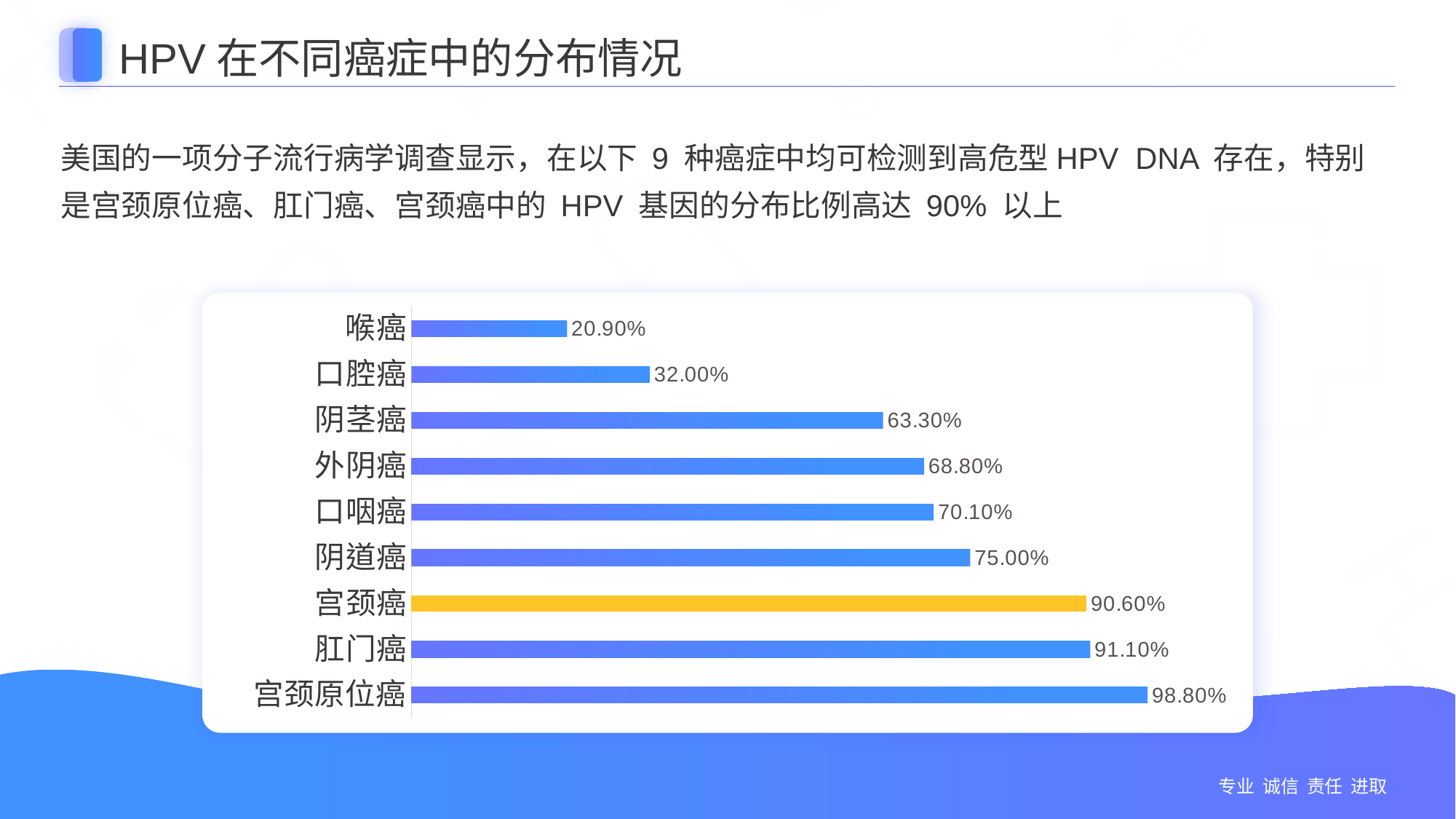

HPV在不同癌症中的分布情况
美国的一项分子流行病学调查显示，在以下 9 种癌症中均可检测到高危型HPV  DNA 存在，特别是宫颈原位癌、肛门癌、宫颈癌中的 HPV 基因的分布比例高达 90% 以上

### Chart

| Category | 系列 1 |
|---|---|
| 宫颈原位癌 | 0.988 |
| 肛门癌 | 0.911 |
| 宫颈癌 | 0.906 |
| 阴道癌 | 0.75 |
| 口咽癌 | 0.701 |
| 外阴癌 | 0.688 |
| 阴茎癌 | 0.633 |
| 口腔癌 | 0.32 |
| 喉癌 | 0.209 |